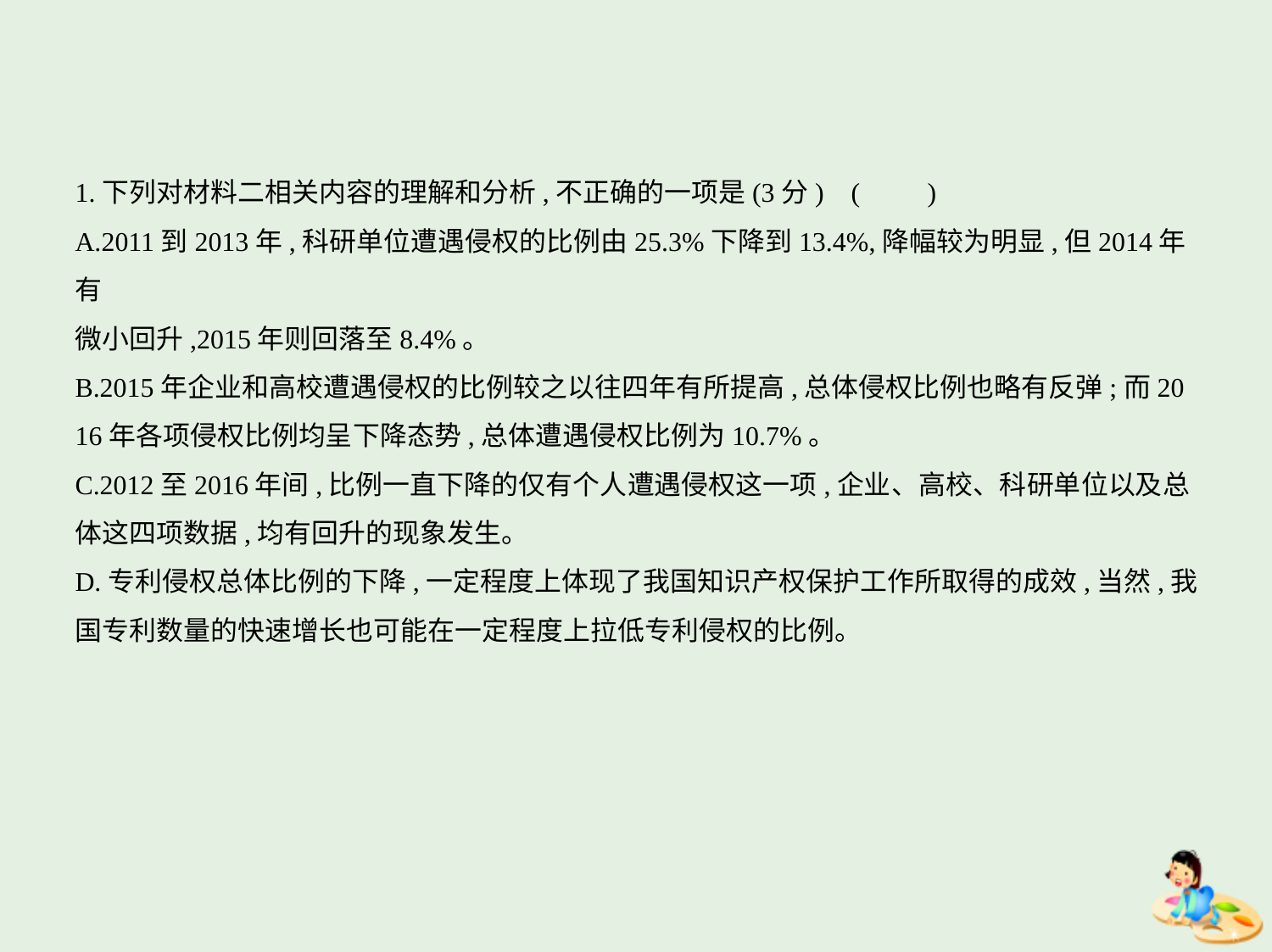

1.下列对材料二相关内容的理解和分析,不正确的一项是(3分) (　　)
A.2011到2013年,科研单位遭遇侵权的比例由25.3%下降到13.4%,降幅较为明显,但2014年有
微小回升,2015年则回落至8.4%。
B.2015年企业和高校遭遇侵权的比例较之以往四年有所提高,总体侵权比例也略有反弹;而20
16年各项侵权比例均呈下降态势,总体遭遇侵权比例为10.7%。
C.2012至2016年间,比例一直下降的仅有个人遭遇侵权这一项,企业、高校、科研单位以及总
体这四项数据,均有回升的现象发生。
D.专利侵权总体比例的下降,一定程度上体现了我国知识产权保护工作所取得的成效,当然,我
国专利数量的快速增长也可能在一定程度上拉低专利侵权的比例。